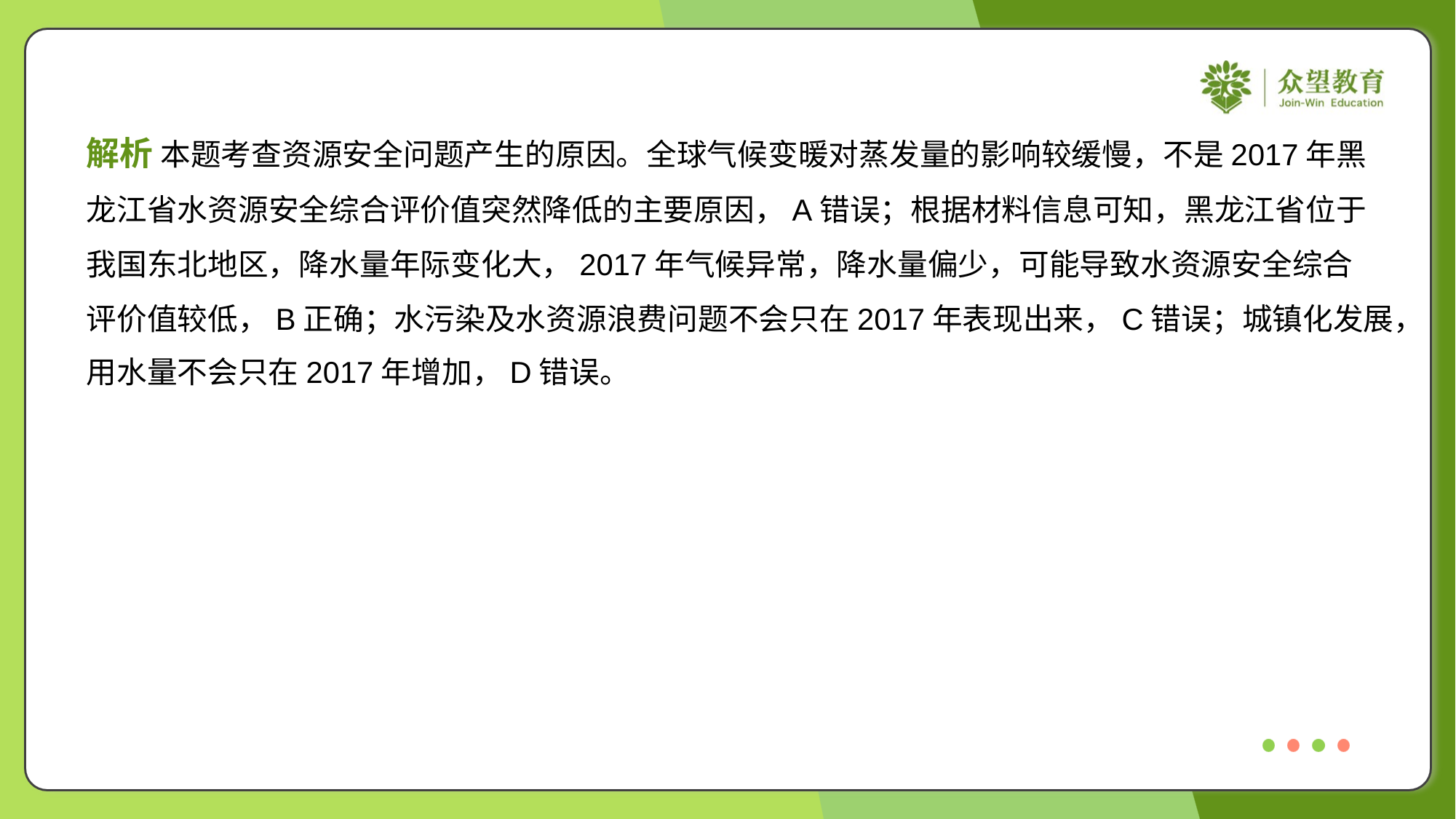

解析 本题考查资源安全问题产生的原因。全球气候变暖对蒸发量的影响较缓慢，不是2017年黑
龙江省水资源安全综合评价值突然降低的主要原因，A错误；根据材料信息可知，黑龙江省位于
我国东北地区，降水量年际变化大，2017年气候异常，降水量偏少，可能导致水资源安全综合
评价值较低，B正确；水污染及水资源浪费问题不会只在2017年表现出来，C错误；城镇化发展，
用水量不会只在2017年增加，D错误。